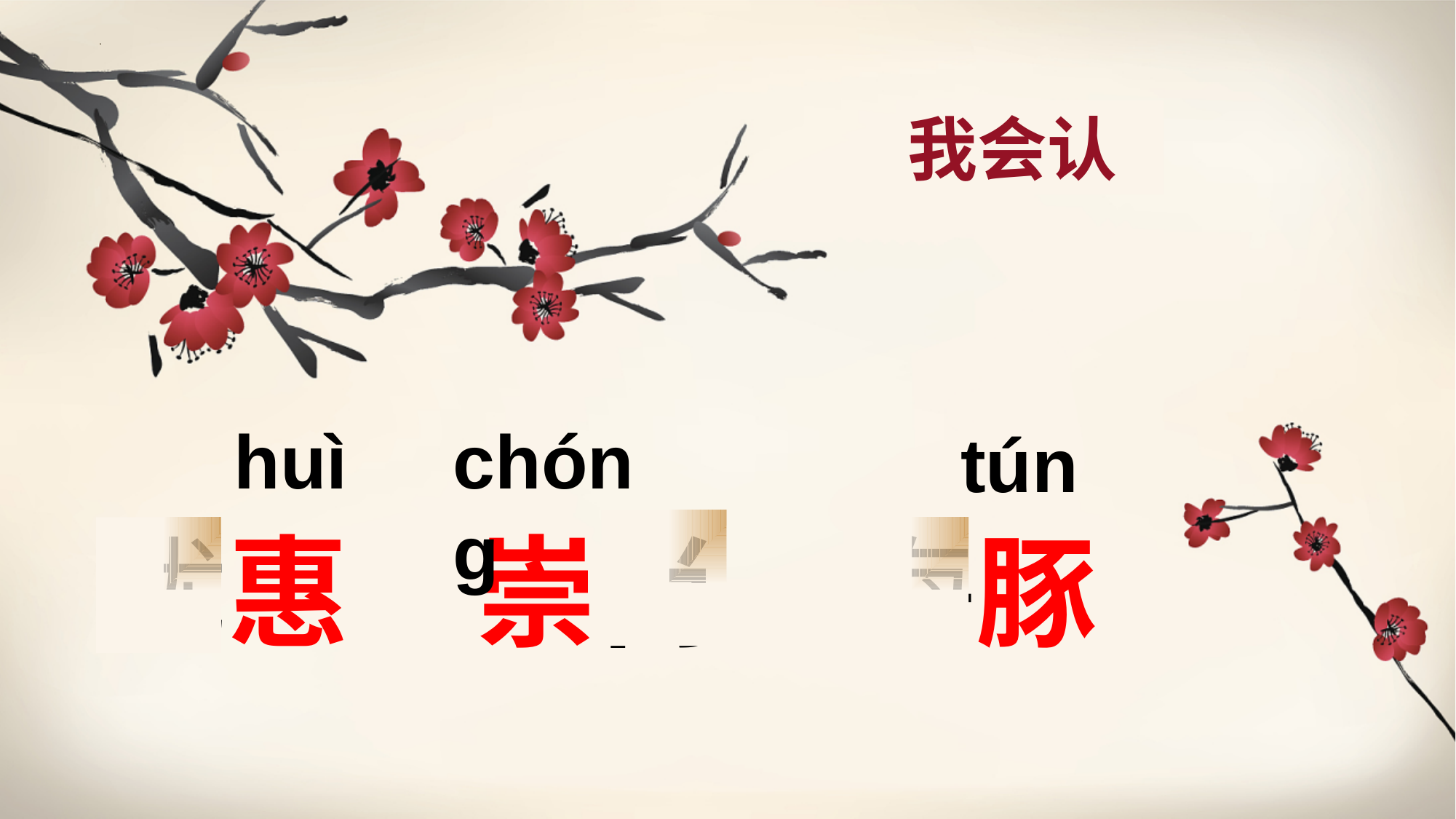

我会认
chóng
huì
tún
优惠
崇尚

海豚